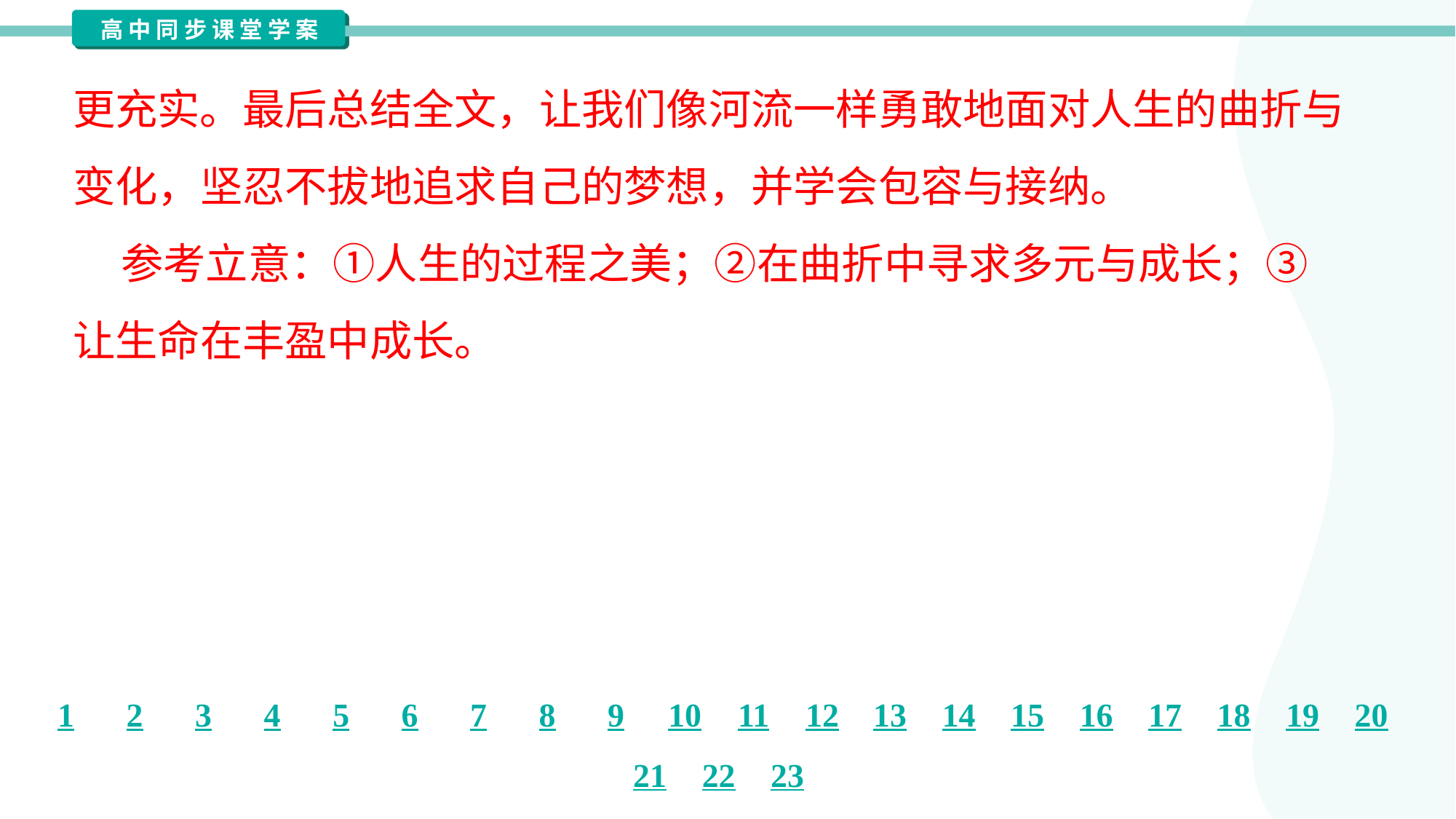

更充实。最后总结全文，让我们像河流一样勇敢地面对人生的曲折与
变化，坚忍不拔地追求自己的梦想，并学会包容与接纳。
    参考立意：①人生的过程之美；②在曲折中寻求多元与成长；③
让生命在丰盈中成长。